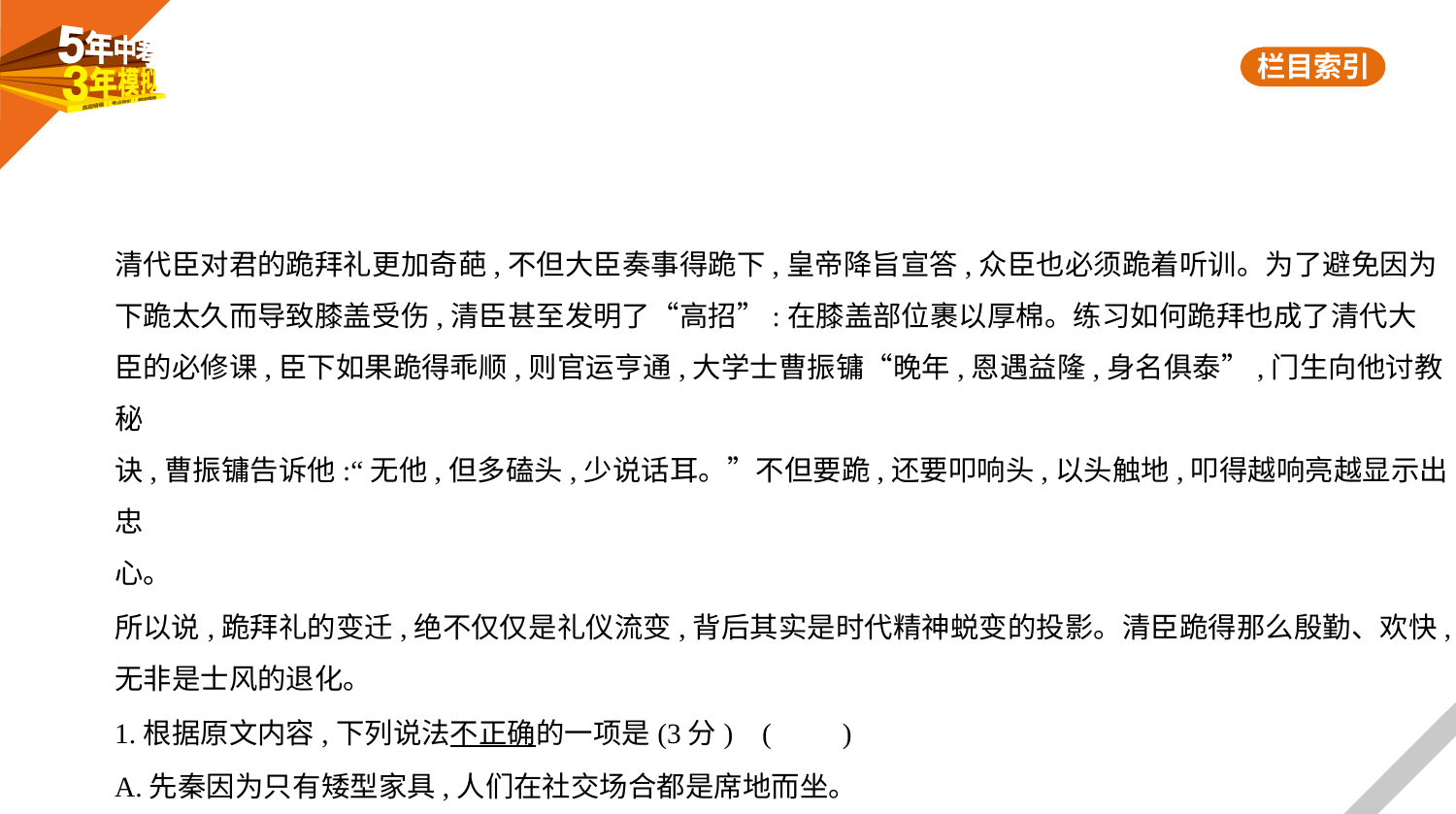

清代臣对君的跪拜礼更加奇葩,不但大臣奏事得跪下,皇帝降旨宣答,众臣也必须跪着听训。为了避免因为
下跪太久而导致膝盖受伤,清臣甚至发明了“高招”:在膝盖部位裹以厚棉。练习如何跪拜也成了清代大
臣的必修课,臣下如果跪得乖顺,则官运亨通,大学士曹振镛“晚年,恩遇益隆,身名俱泰”,门生向他讨教秘
诀,曹振镛告诉他:“无他,但多磕头,少说话耳。”不但要跪,还要叩响头,以头触地,叩得越响亮越显示出忠
心。
所以说,跪拜礼的变迁,绝不仅仅是礼仪流变,背后其实是时代精神蜕变的投影。清臣跪得那么殷勤、欢快,
无非是士风的退化。
1.根据原文内容,下列说法不正确的一项是(3分) (　　)
A.先秦因为只有矮型家具,人们在社交场合都是席地而坐。
B.唐朝、五代开始使用靠背椅等高型坐具,但也比较少见。